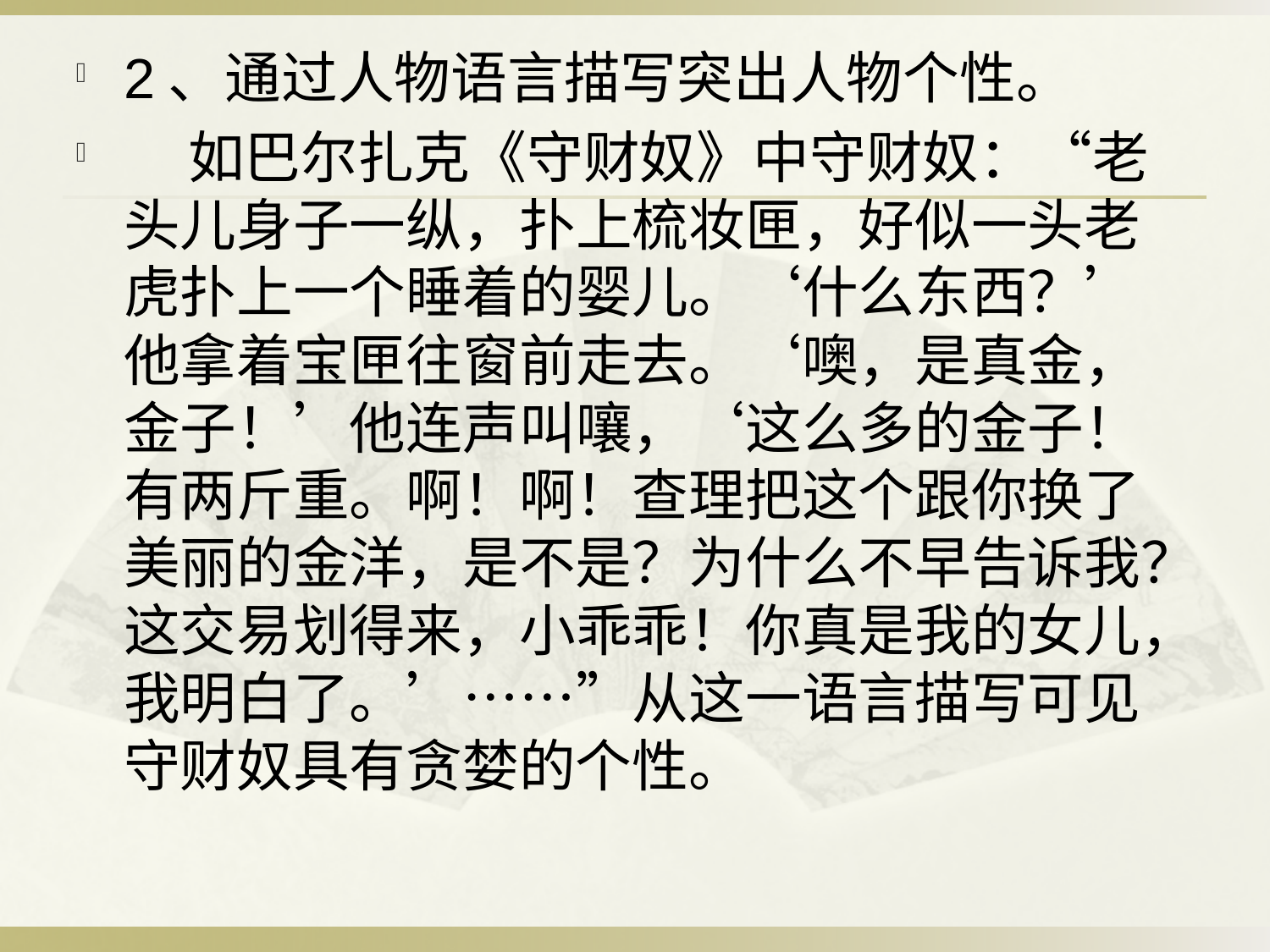

2、通过人物语言描写突出人物个性。
    如巴尔扎克《守财奴》中守财奴：“老头儿身子一纵，扑上梳妆匣，好似一头老虎扑上一个睡着的婴儿。‘什么东西？’他拿着宝匣往窗前走去。‘噢，是真金，金子！’他连声叫嚷，‘这么多的金子！有两斤重。啊！啊！查理把这个跟你换了美丽的金洋，是不是？为什么不早告诉我？这交易划得来，小乖乖！你真是我的女儿，我明白了。’……”从这一语言描写可见守财奴具有贪婪的个性。

#